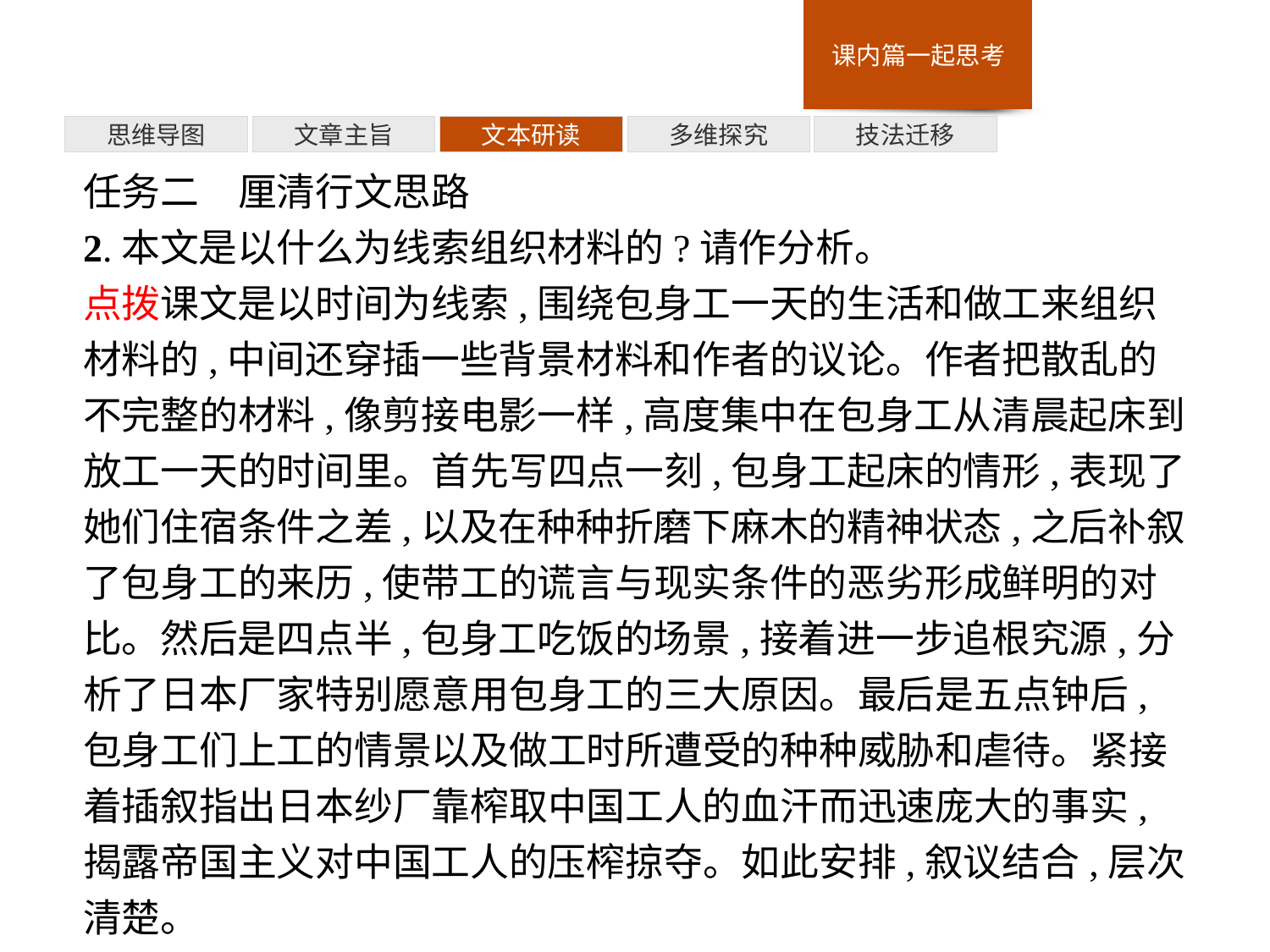

多维探究
思维导图
文章主旨
文本研读
技法迁移
任务二　厘清行文思路
2.本文是以什么为线索组织材料的?请作分析。
点拨课文是以时间为线索,围绕包身工一天的生活和做工来组织材料的,中间还穿插一些背景材料和作者的议论。作者把散乱的不完整的材料,像剪接电影一样,高度集中在包身工从清晨起床到放工一天的时间里。首先写四点一刻,包身工起床的情形,表现了她们住宿条件之差,以及在种种折磨下麻木的精神状态,之后补叙了包身工的来历,使带工的谎言与现实条件的恶劣形成鲜明的对比。然后是四点半,包身工吃饭的场景,接着进一步追根究源,分析了日本厂家特别愿意用包身工的三大原因。最后是五点钟后,包身工们上工的情景以及做工时所遭受的种种威胁和虐待。紧接着插叙指出日本纱厂靠榨取中国工人的血汗而迅速庞大的事实,揭露帝国主义对中国工人的压榨掠夺。如此安排,叙议结合,层次清楚。